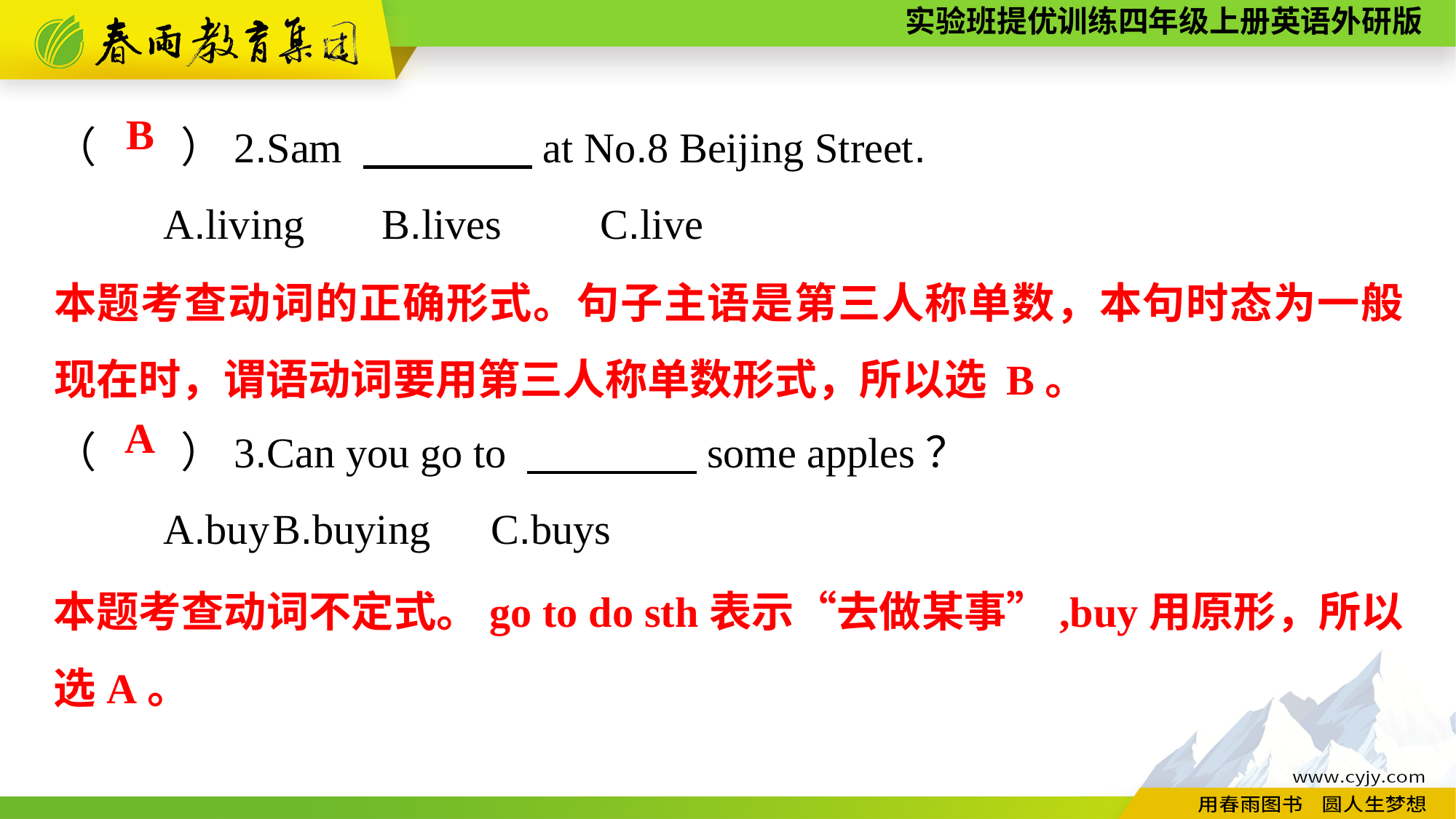

（　　）2.Sam 　　　　at No.8 Beijing Street.
	A.living	B.lives	C.live

（　　）3.Can you go to 　　　　some apples？
	A.buy	B.buying	C.buys
B
本题考查动词的正确形式。句子主语是第三人称单数，本句时态为一般现在时，谓语动词要用第三人称单数形式，所以选 B。
A
本题考查动词不定式。go to do sth表示“去做某事”,buy用原形，所以选A。